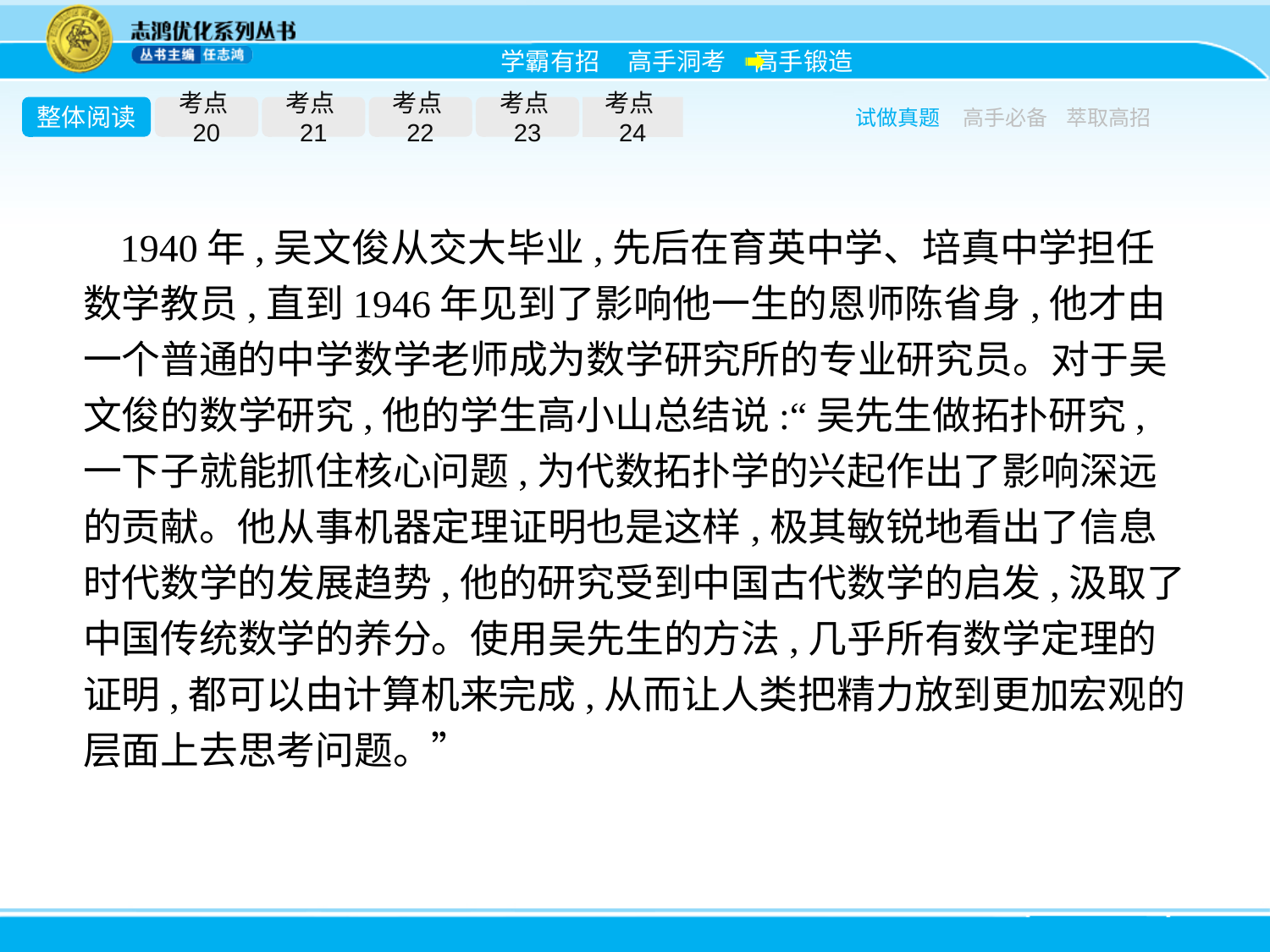

整体阅读
考点20
考点21
考点22
考点23
考点24
试做真题
高手必备
萃取高招
1940年,吴文俊从交大毕业,先后在育英中学、培真中学担任数学教员,直到1946年见到了影响他一生的恩师陈省身,他才由一个普通的中学数学老师成为数学研究所的专业研究员。对于吴文俊的数学研究,他的学生高小山总结说:“吴先生做拓扑研究,一下子就能抓住核心问题,为代数拓扑学的兴起作出了影响深远的贡献。他从事机器定理证明也是这样,极其敏锐地看出了信息时代数学的发展趋势,他的研究受到中国古代数学的启发,汲取了中国传统数学的养分。使用吴先生的方法,几乎所有数学定理的证明,都可以由计算机来完成,从而让人类把精力放到更加宏观的层面上去思考问题。”